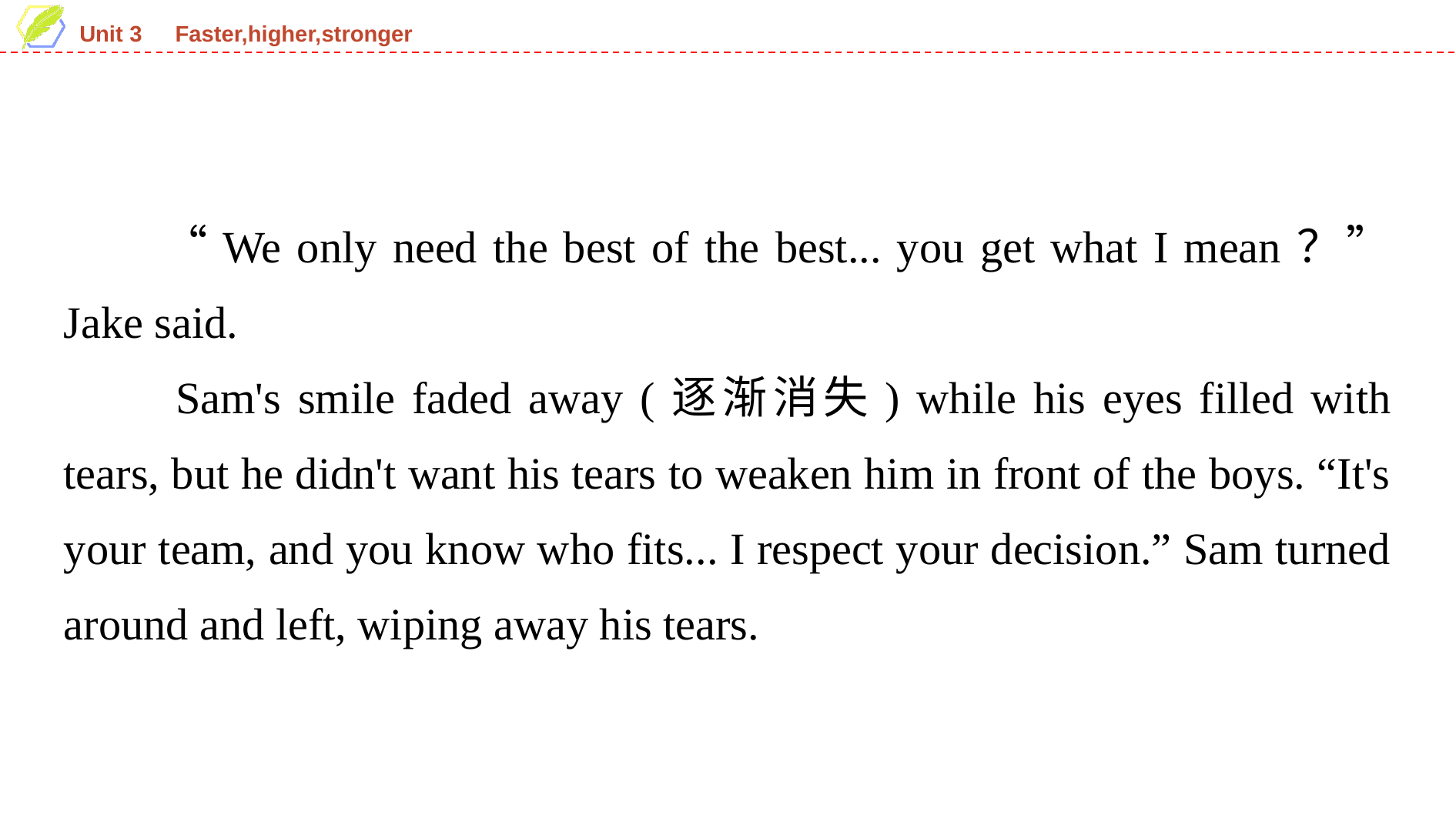

“We only need the best of the best... you get what I mean？” Jake said.
　　Sam's smile faded away (逐渐消失) while his eyes filled with tears, but he didn't want his tears to weaken him in front of the boys. “It's your team, and you know who fits... I respect your decision.” Sam turned around and left, wiping away his tears.